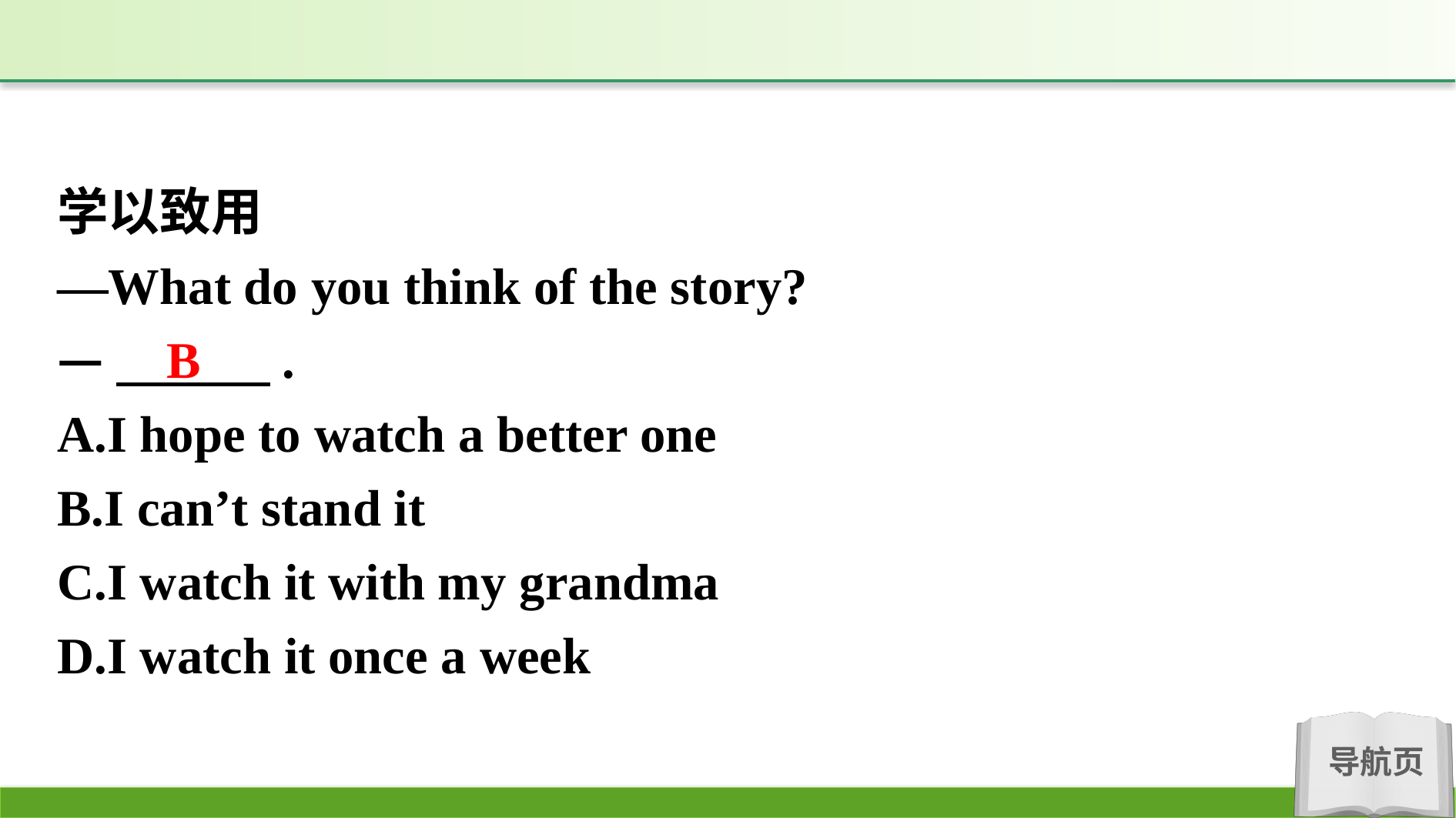

学以致用
—What do you think of the story?
—　　　.
A.I hope to watch a better one
B.I can’t stand it
C.I watch it with my grandma
D.I watch it once a week
B